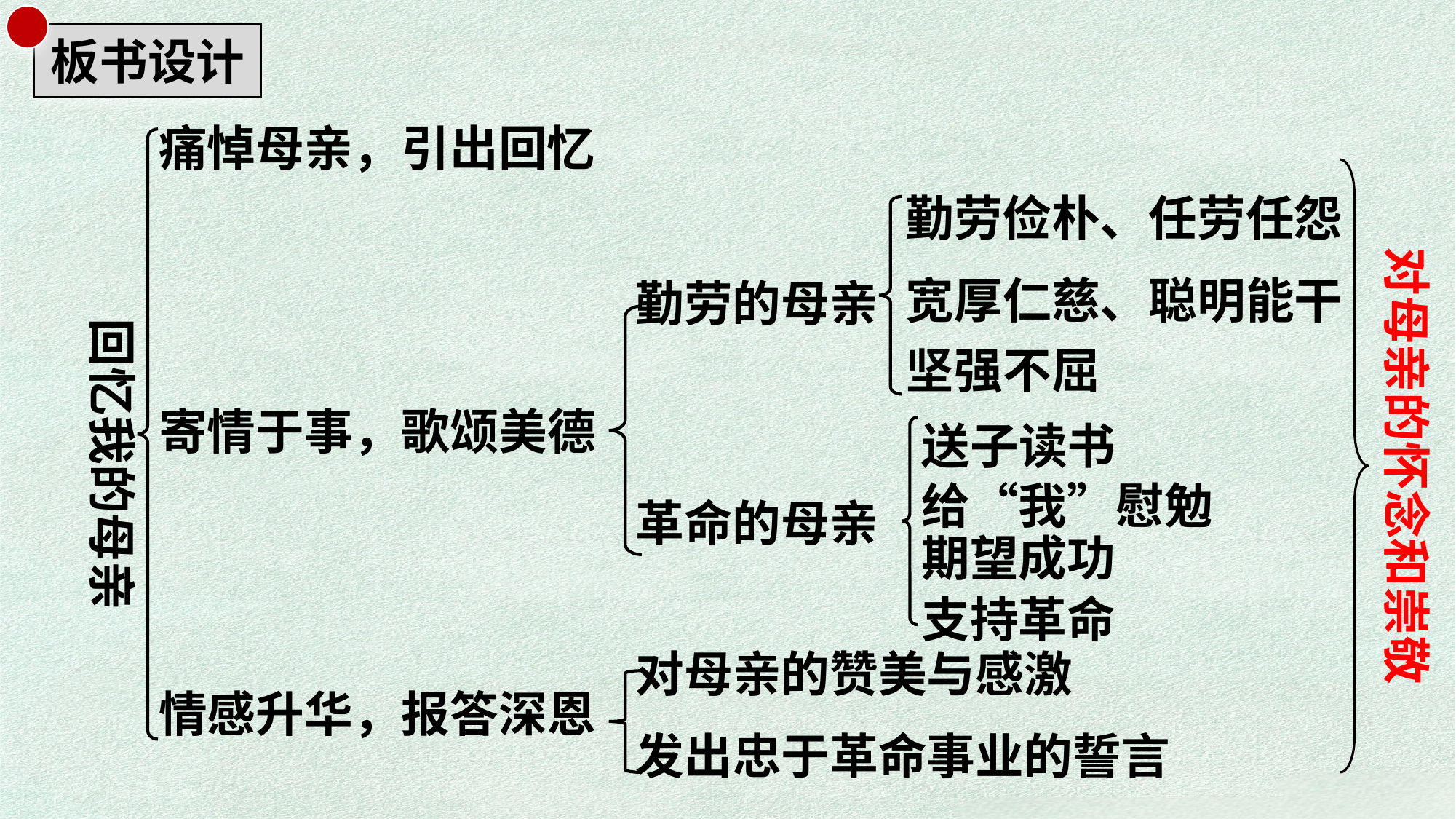

板书设计
痛悼母亲，引出回忆

勤劳俭朴、任劳任怨

对母亲的怀念和崇敬
宽厚仁慈、聪明能干
勤劳的母亲
回忆我的母亲

坚强不屈
寄情于事，歌颂美德
送子读书

给“我”慰勉
革命的母亲
期望成功
支持革命
对母亲的赞美与感激

情感升华，报答深恩
发出忠于革命事业的誓言